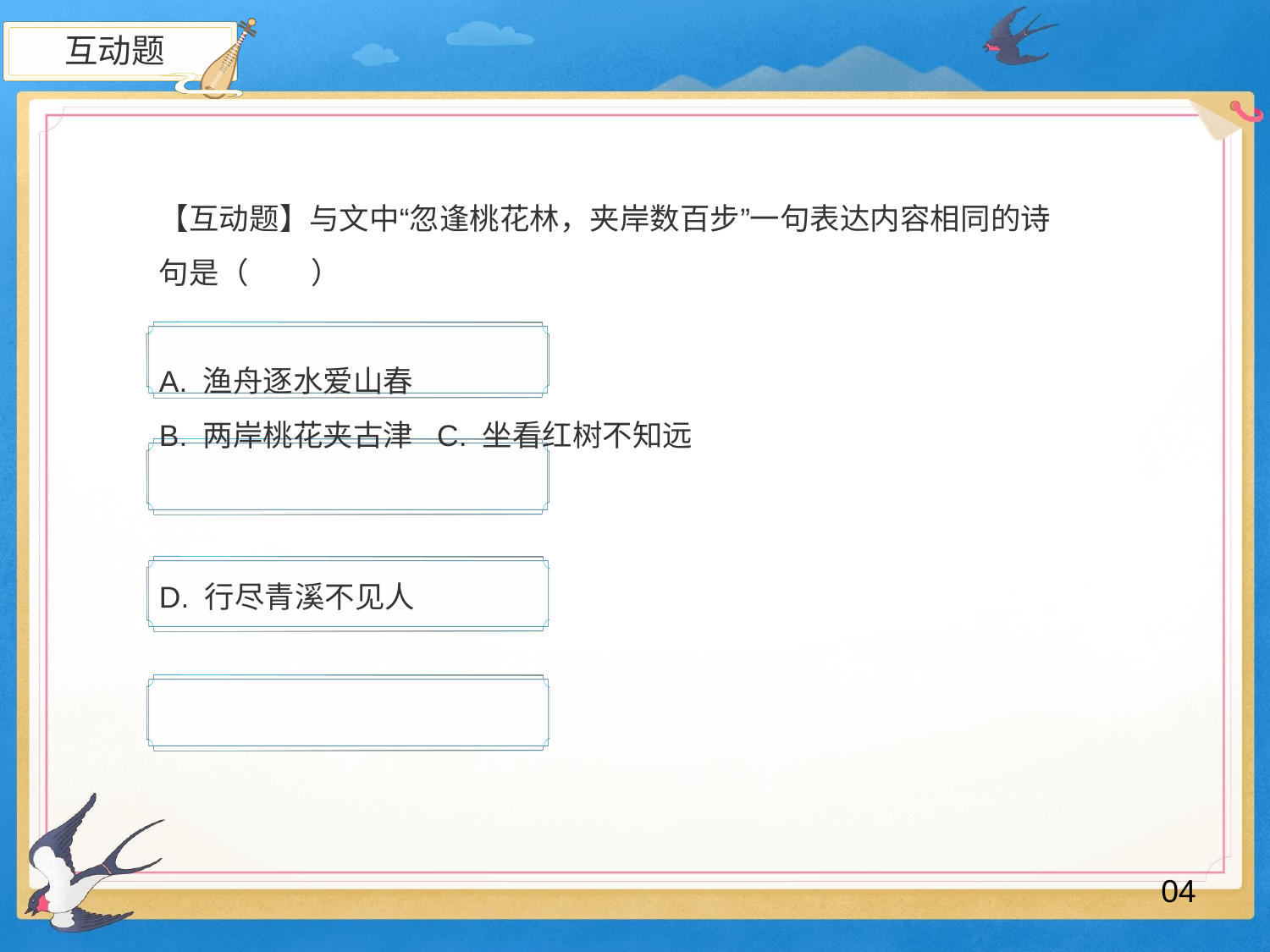

互动题
【互动题】与文中“忽逢桃花林，夹岸数百步”一句表达内容相同的诗  句是（	）

A. 渔舟逐水爱山春
B. 两岸桃花夹古津  C. 坐看红树不知远

D. 行尽青溪不见人

04